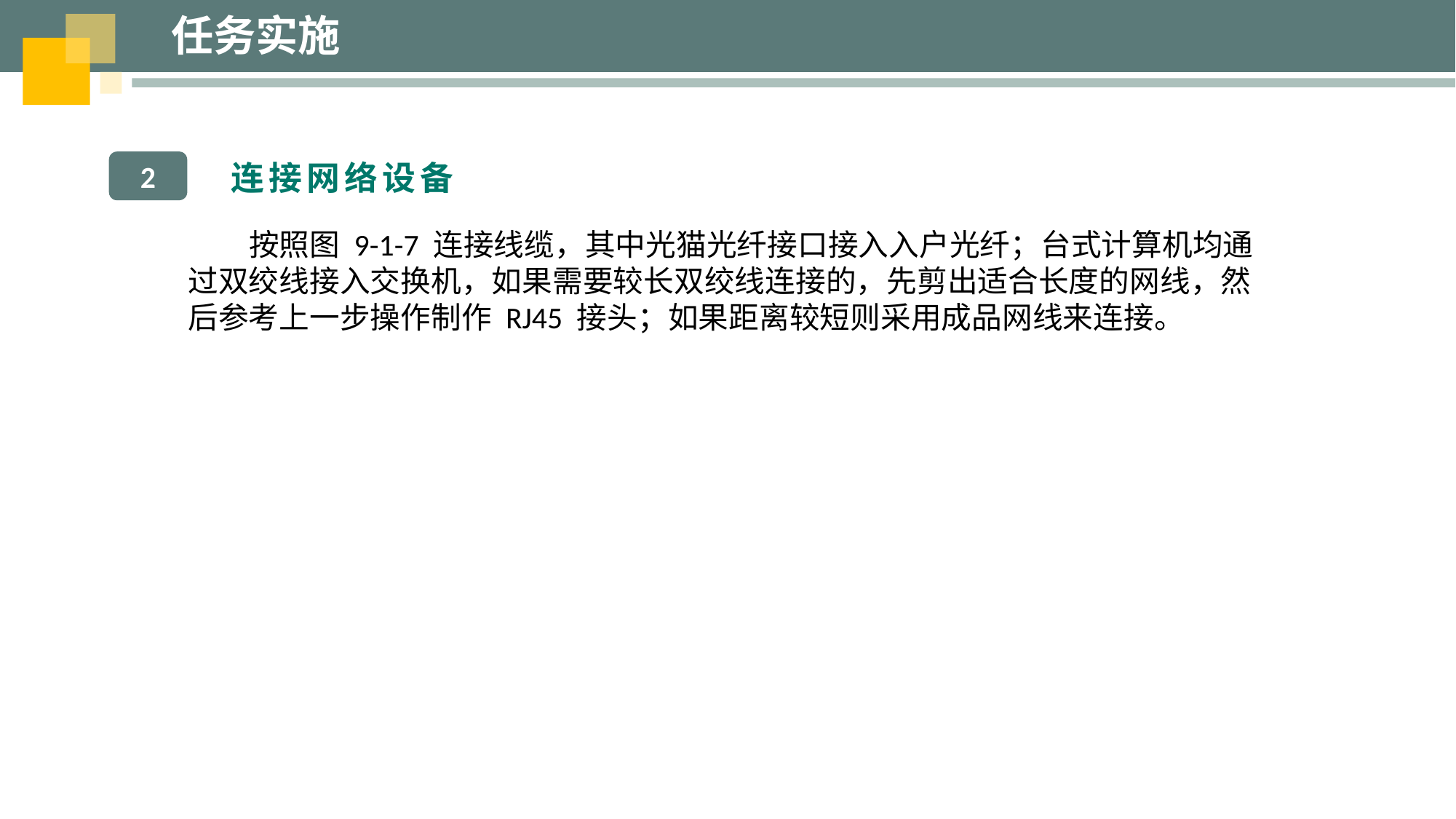

任务实施

连接网络设备
2
        按照图 9-1-7 连接线缆，其中光猫光纤接口接入入户光纤；台式计算机均通过双绞线接入交换机，如果需要较长双绞线连接的，先剪出适合长度的网线，然后参考上一步操作制作 RJ45 接头；如果距离较短则采用成品网线来连接。